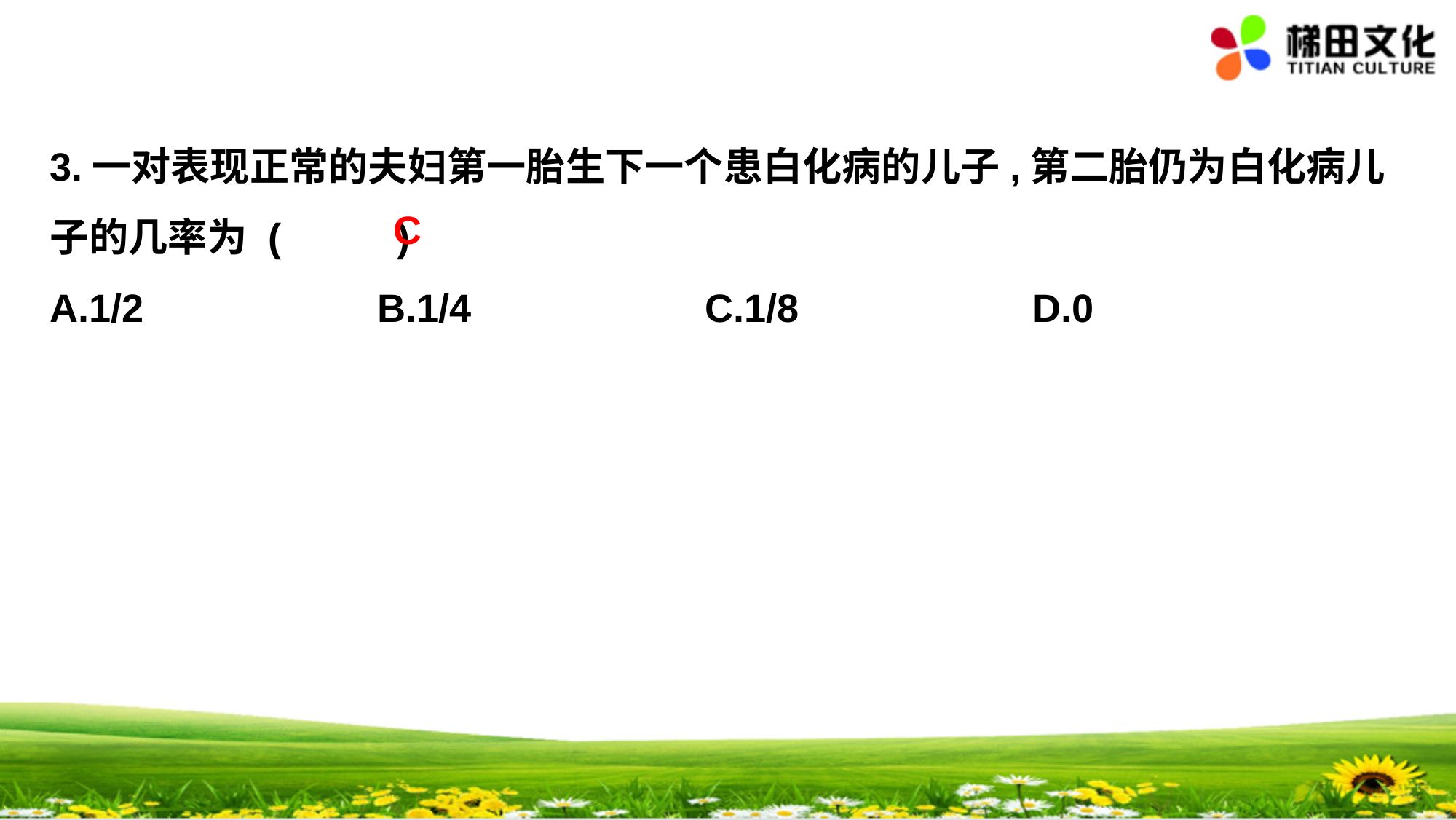

3.一对表现正常的夫妇第一胎生下一个患白化病的儿子,第二胎仍为白化病儿
子的几率为	(　  　)
A.1/2　　　	B.1/4　　　	C.1/8　　　	D.0
C